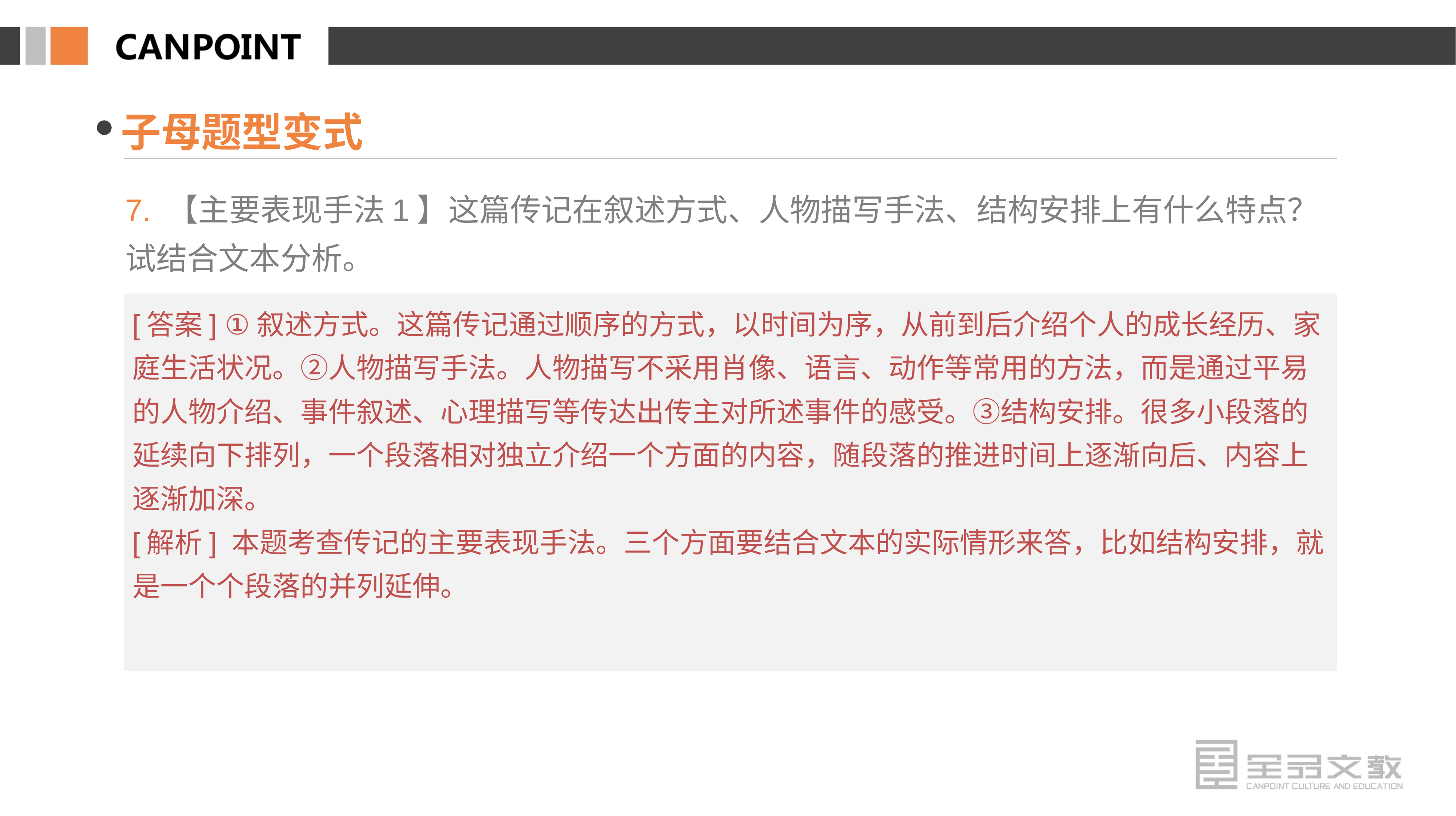

子母题型变式

7. 【主要表现手法1】这篇传记在叙述方式、人物描写手法、结构安排上有什么特点？试结合文本分析。

[答案] ①叙述方式。这篇传记通过顺序的方式，以时间为序，从前到后介绍个人的成长经历、家庭生活状况。②人物描写手法。人物描写不采用肖像、语言、动作等常用的方法，而是通过平易的人物介绍、事件叙述、心理描写等传达出传主对所述事件的感受。③结构安排。很多小段落的延续向下排列，一个段落相对独立介绍一个方面的内容，随段落的推进时间上逐渐向后、内容上逐渐加深。
[解析] 本题考查传记的主要表现手法。三个方面要结合文本的实际情形来答，比如结构安排，就是一个个段落的并列延伸。